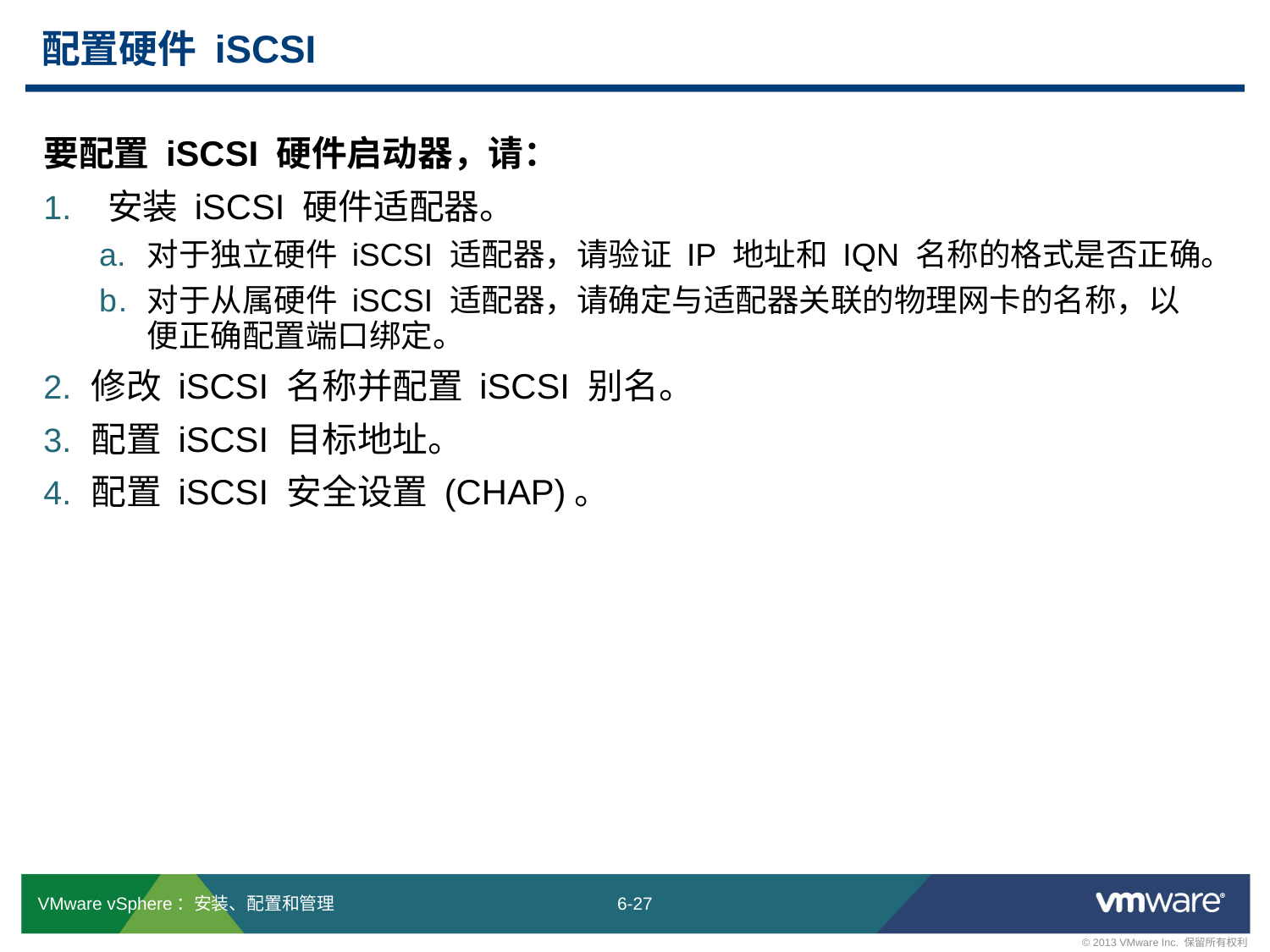

# 配置硬件 iSCSI
要配置 iSCSI 硬件启动器，请：
 安装 iSCSI 硬件适配器。
对于独立硬件 iSCSI 适配器，请验证 IP 地址和 IQN 名称的格式是否正确。
对于从属硬件 iSCSI 适配器，请确定与适配器关联的物理网卡的名称，以便正确配置端口绑定。
修改 iSCSI 名称并配置 iSCSI 别名。
配置 iSCSI 目标地址。
配置 iSCSI 安全设置 (CHAP)。